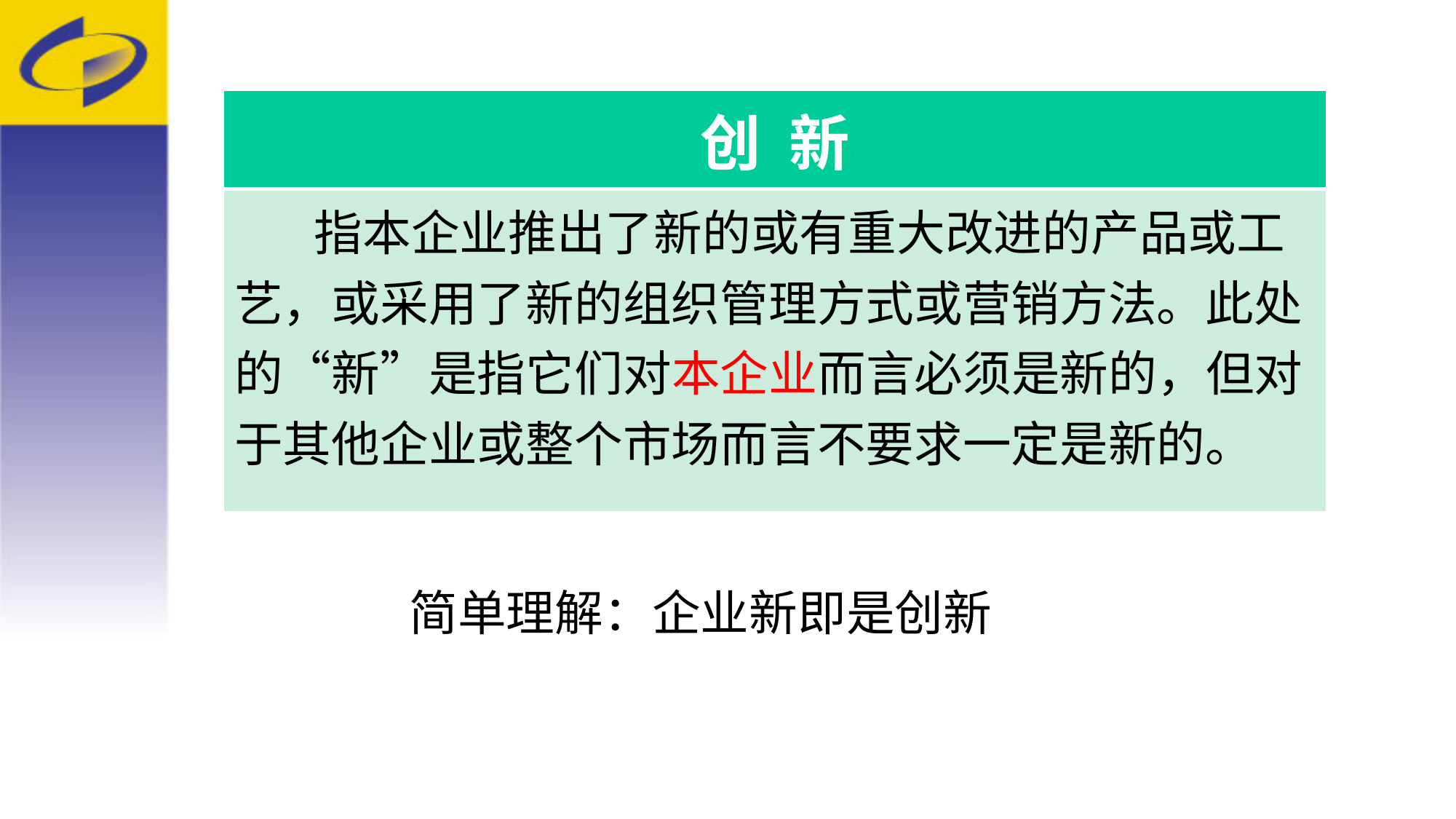

| 创 新 |
| --- |
| 指本企业推出了新的或有重大改进的产品或工艺，或采用了新的组织管理方式或营销方法。此处的“新”是指它们对本企业而言必须是新的，但对于其他企业或整个市场而言不要求一定是新的。 |
简单理解：企业新即是创新